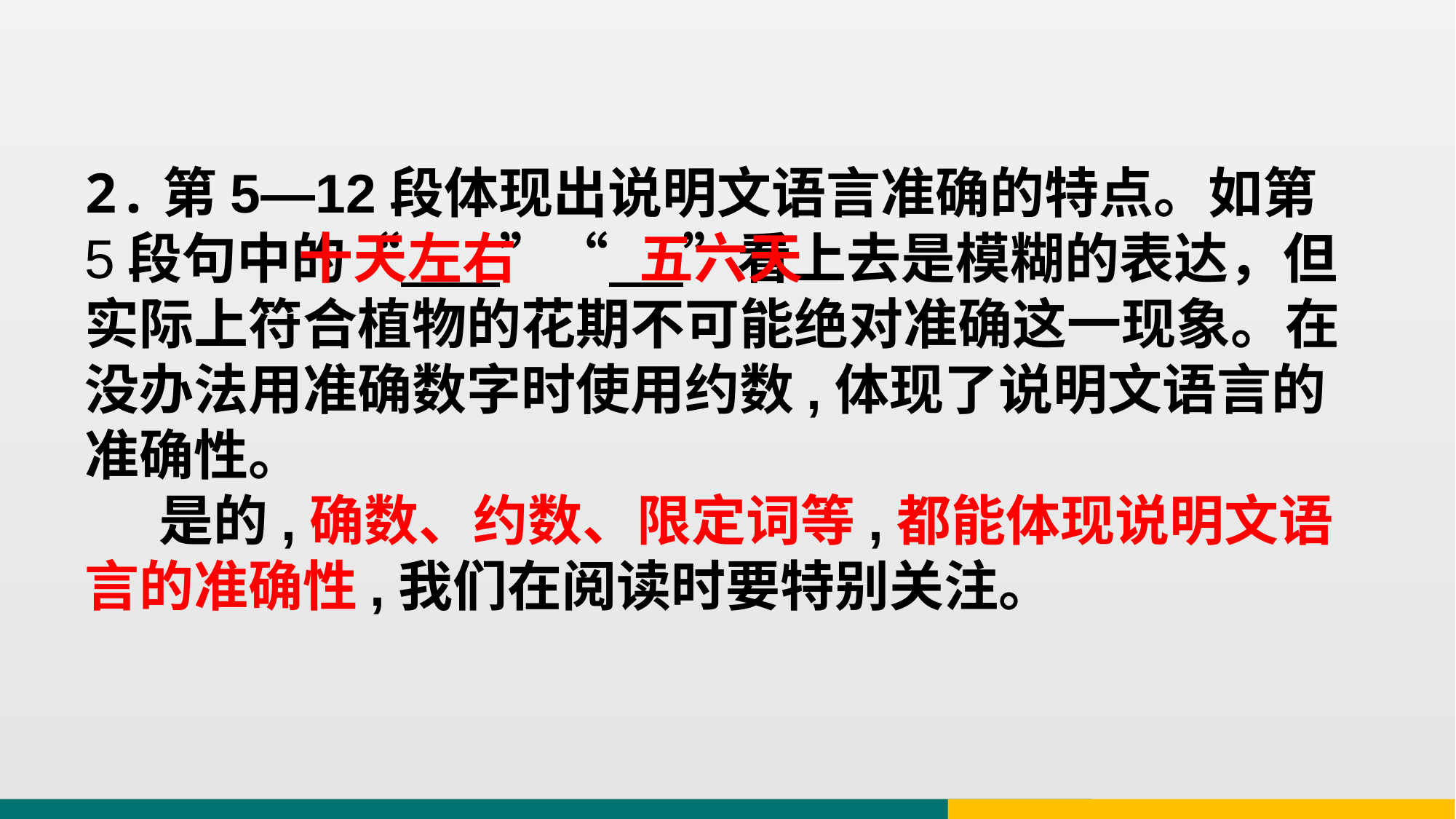

2.第5—12段体现出说明文语言准确的特点。如第5段句中的“        ”“      ”看上去是模糊的表达，但实际上符合植物的花期不可能绝对准确这一现象。在没办法用准确数字时使用约数,体现了说明文语言的准确性。
     是的,确数、约数、限定词等,都能体现说明文语言的准确性,我们在阅读时要特别关注。
十天左右
五六天